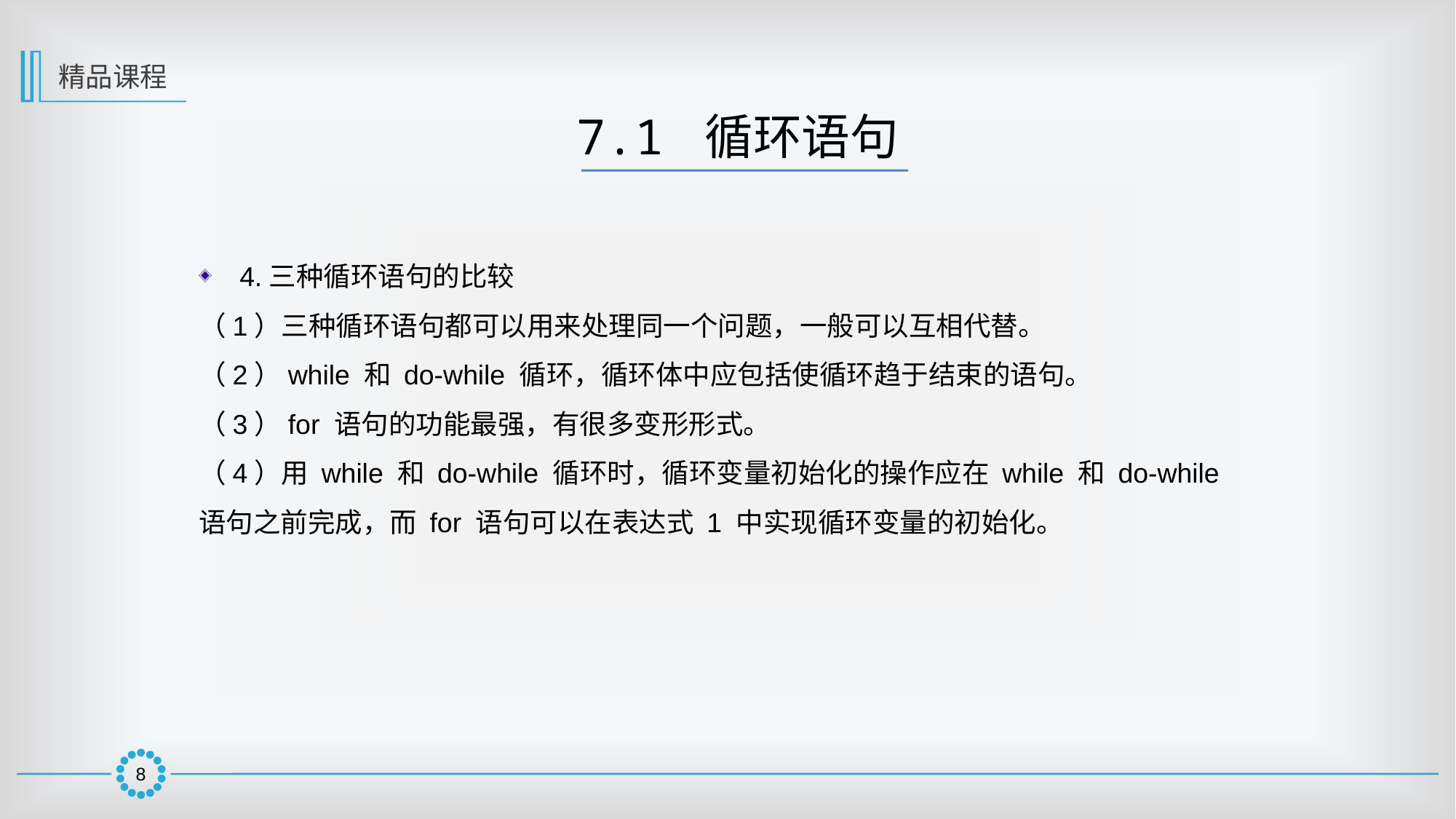

精品课程
7.1 循环语句

4.三种循环语句的比较
（1）三种循环语句都可以用来处理同一个问题，一般可以互相代替。
（2）while 和 do-while 循环，循环体中应包括使循环趋于结束的语句。
（3）for 语句的功能最强，有很多变形形式。
（4）用 while 和 do-while 循环时，循环变量初始化的操作应在 while 和 do-while 语句之前完成，而 for 语句可以在表达式 1 中实现循环变量的初始化。

8